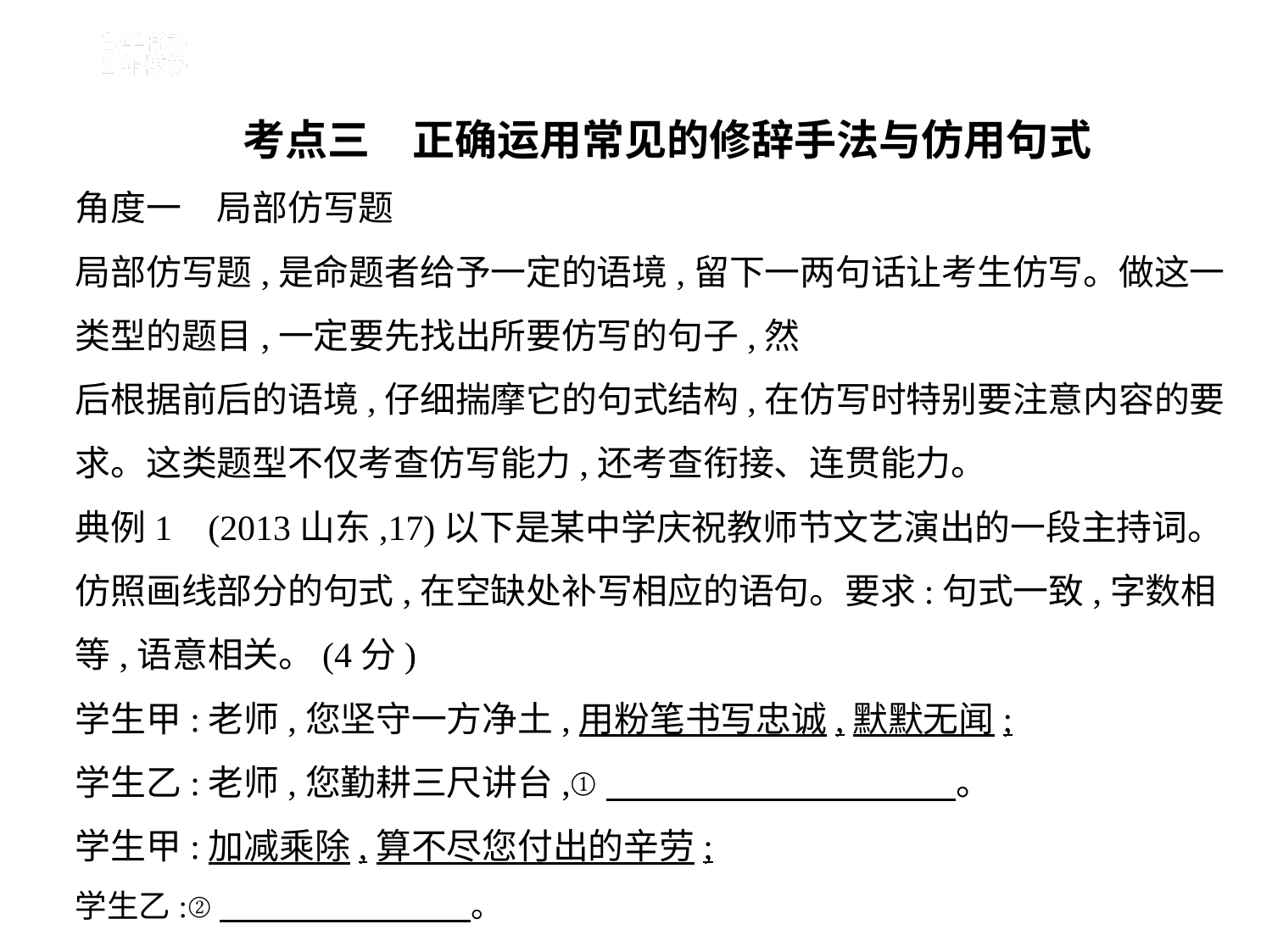

考点三　正确运用常见的修辞手法与仿用句式
角度一　局部仿写题
局部仿写题,是命题者给予一定的语境,留下一两句话让考生仿写。做这一
类型的题目,一定要先找出所要仿写的句子,然
后根据前后的语境,仔细揣摩它的句式结构,在仿写时特别要注意内容的要
求。这类题型不仅考查仿写能力,还考查衔接、连贯能力。
典例1    (2013山东,17)以下是某中学庆祝教师节文艺演出的一段主持词。
仿照画线部分的句式,在空缺处补写相应的语句。要求:句式一致,字数相
等,语意相关。(4分)
学生甲:老师,您坚守一方净土,用粉笔书写忠诚,默默无闻;
学生乙:老师,您勤耕三尺讲台,①　　　　　　　　　    。
学生甲:加减乘除,算不尽您付出的辛劳;
学生乙:②　　　　　　　    。